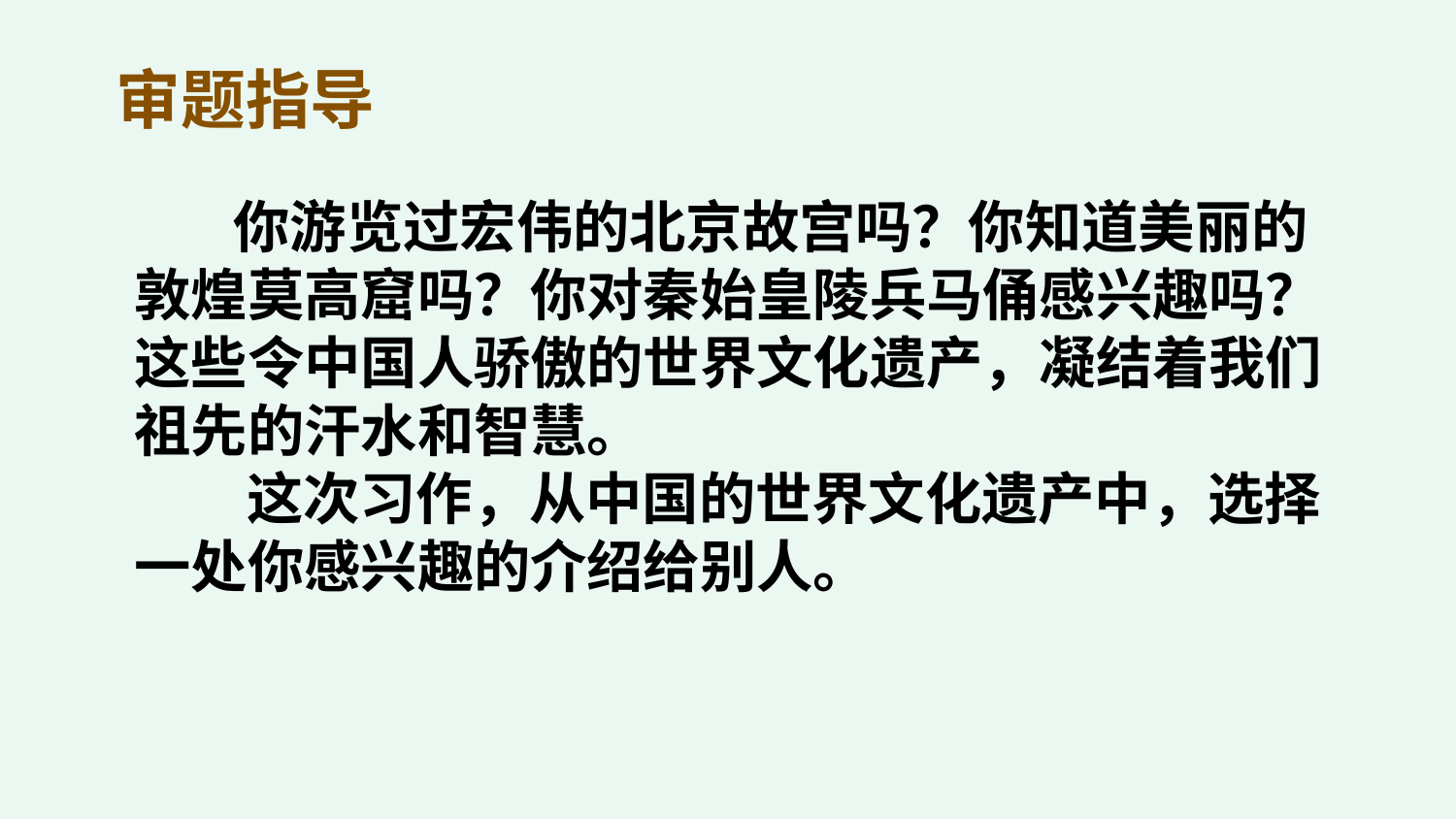

审题指导
 你游览过宏伟的北京故宫吗？你知道美丽的敦煌莫高窟吗？你对秦始皇陵兵马俑感兴趣吗？这些令中国人骄傲的世界文化遗产，凝结着我们祖先的汗水和智慧。
  这次习作，从中国的世界文化遗产中，选择一处你感兴趣的介绍给别人。